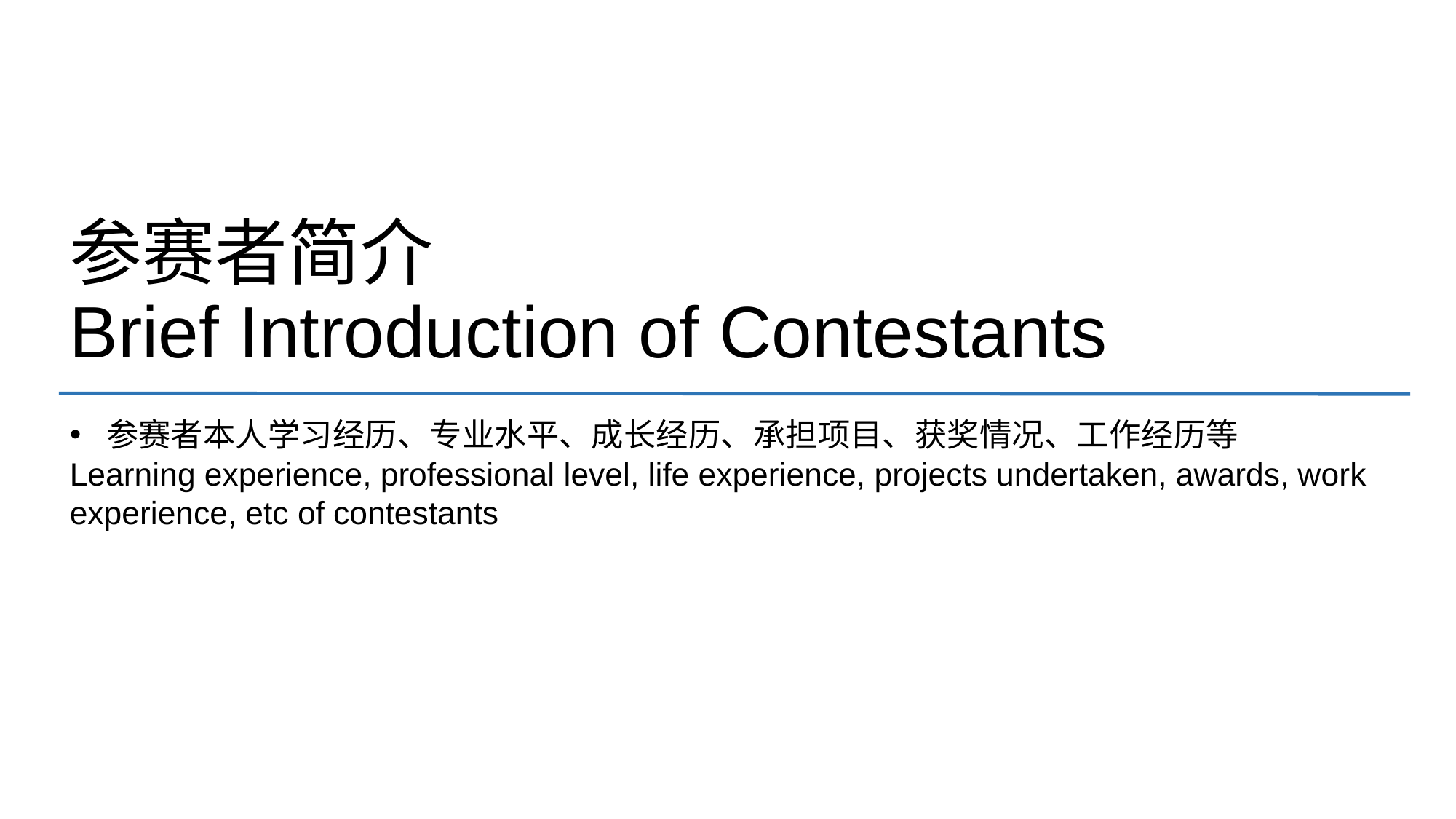

参赛者简介
Brief Introduction of Contestants
参赛者本人学习经历、专业水平、成长经历、承担项目、获奖情况、工作经历等
Learning experience, professional level, life experience, projects undertaken, awards, work experience, etc of contestants